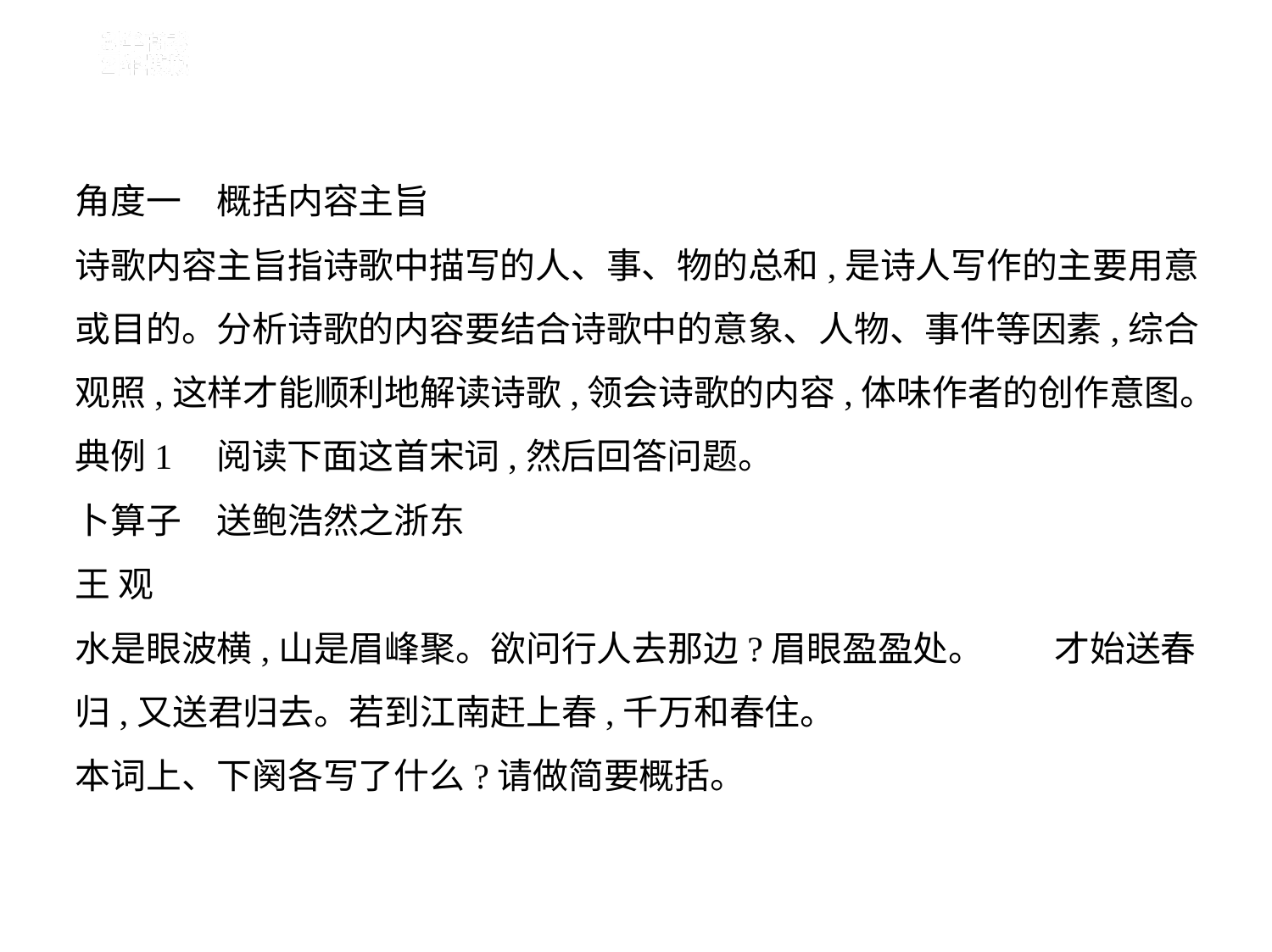

角度一　概括内容主旨
诗歌内容主旨指诗歌中描写的人、事、物的总和,是诗人写作的主要用意
或目的。分析诗歌的内容要结合诗歌中的意象、人物、事件等因素,综合
观照,这样才能顺利地解读诗歌,领会诗歌的内容,体味作者的创作意图。
典例1　阅读下面这首宋词,然后回答问题。
卜算子　送鲍浩然之浙东
王 观
水是眼波横,山是眉峰聚。欲问行人去那边?眉眼盈盈处。　　才始送春
归,又送君归去。若到江南赶上春,千万和春住。
本词上、下阕各写了什么?请做简要概括。